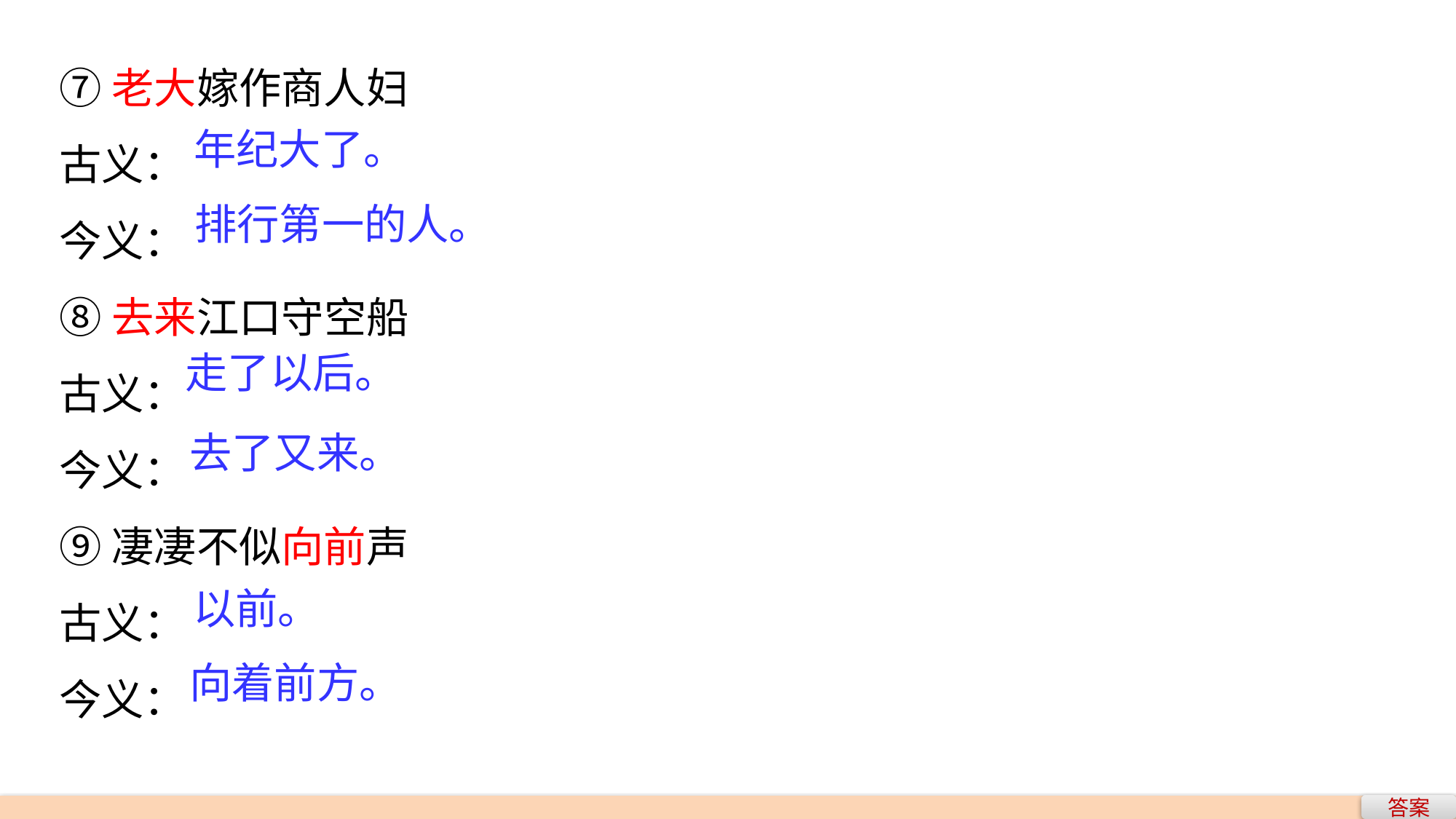

⑦老大嫁作商人妇
古义：
今义：
⑧去来江口守空船
古义：
今义：
⑨凄凄不似向前声
古义：
今义：
年纪大了。
排行第一的人。
走了以后。
去了又来。
以前。
向着前方。
答案